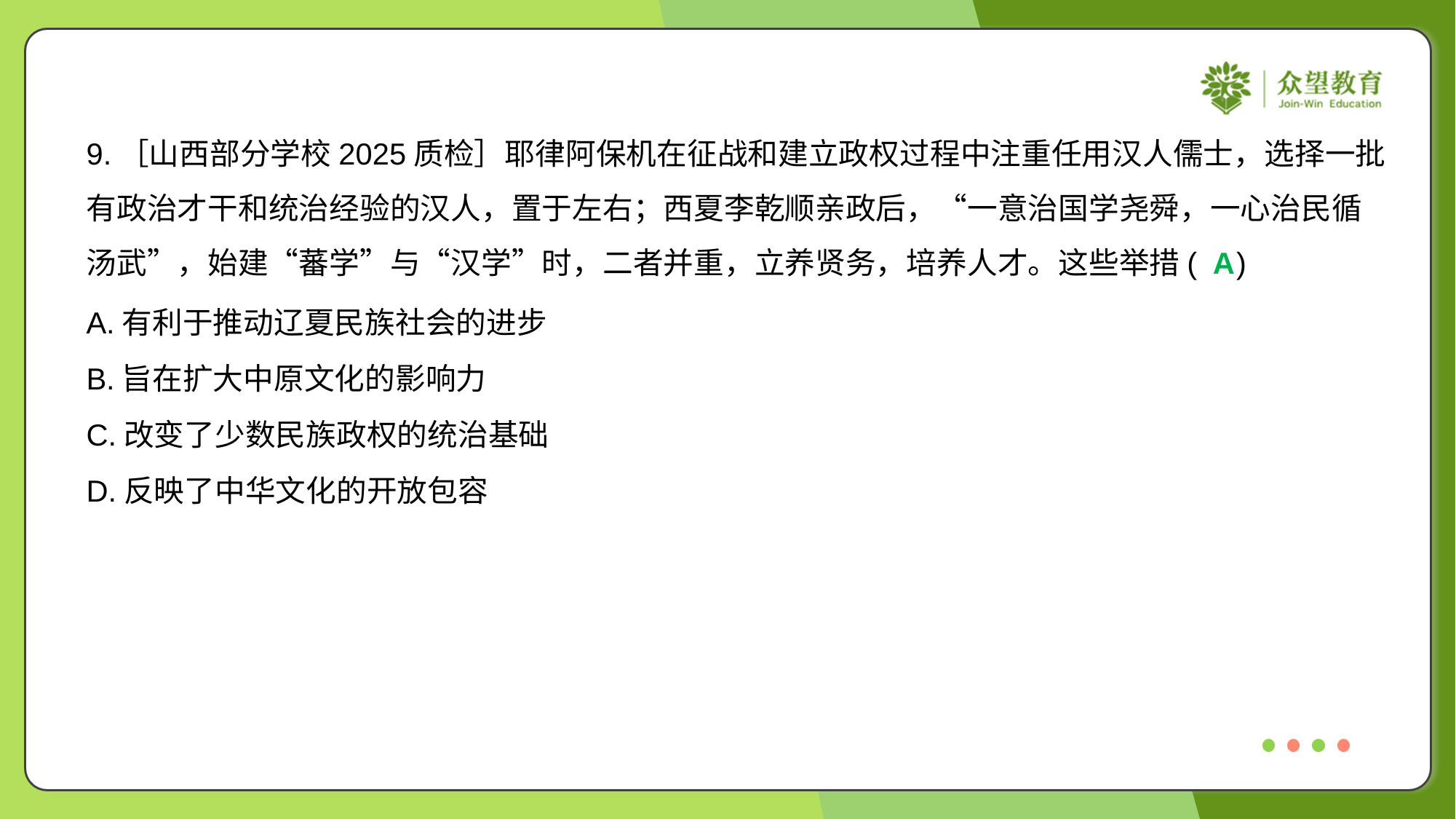

9.［山西部分学校2025质检］耶律阿保机在征战和建立政权过程中注重任用汉人儒士，选择一批
有政治才干和统治经验的汉人，置于左右；西夏李乾顺亲政后，“一意治国学尧舜，一心治民循
汤武”，始建“蕃学”与“汉学”时，二者并重，立养贤务，培养人才。这些举措(     )
A
A.有利于推动辽夏民族社会的进步
B.旨在扩大中原文化的影响力
C.改变了少数民族政权的统治基础
D.反映了中华文化的开放包容